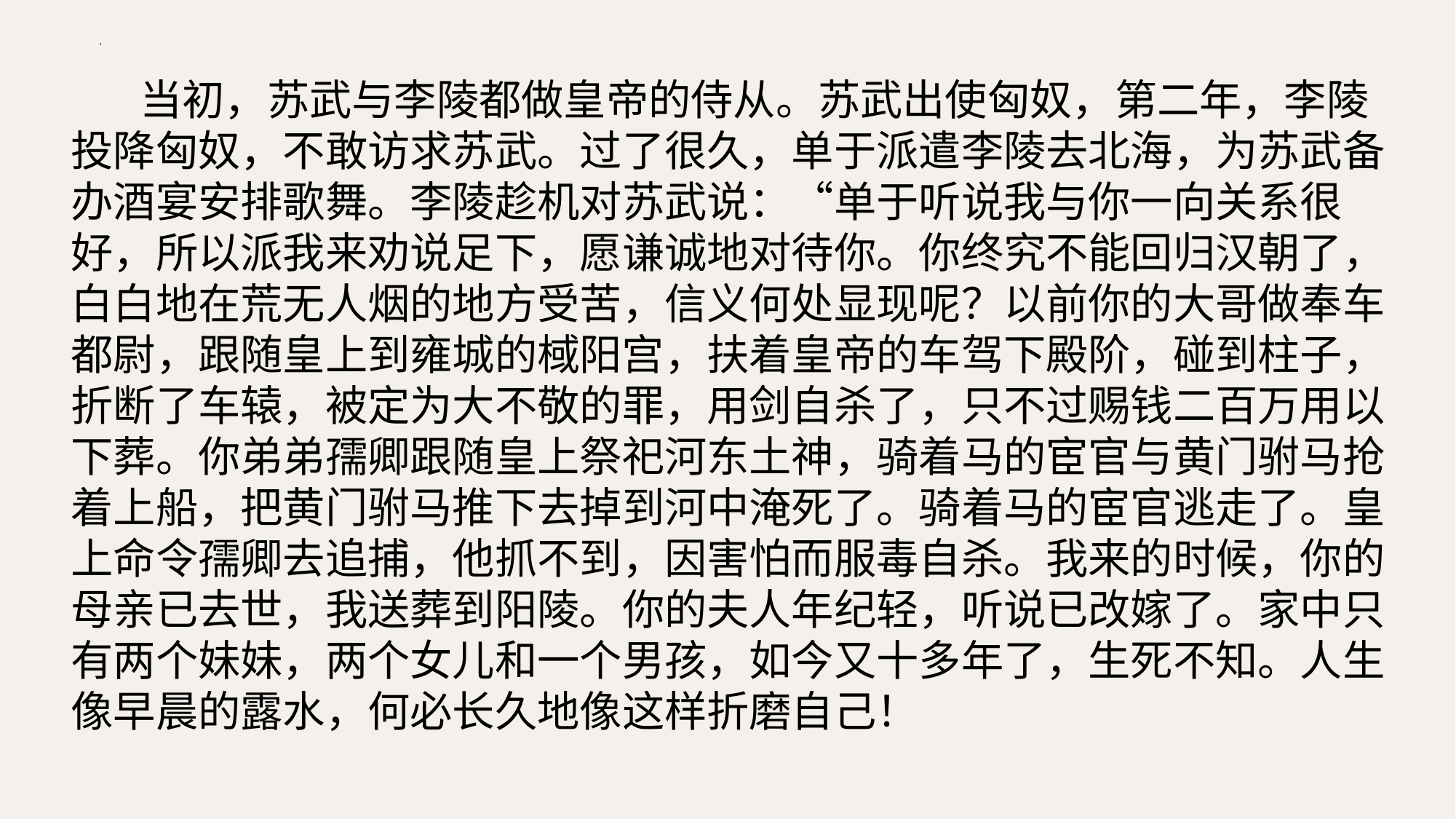

当初，苏武与李陵都做皇帝的侍从。苏武出使匈奴，第二年，李陵投降匈奴，不敢访求苏武。过了很久，单于派遣李陵去北海，为苏武备办酒宴安排歌舞。李陵趁机对苏武说：“单于听说我与你一向关系很好，所以派我来劝说足下，愿谦诚地对待你。你终究不能回归汉朝了，白白地在荒无人烟的地方受苦，信义何处显现呢？以前你的大哥做奉车都尉，跟随皇上到雍城的棫阳宫，扶着皇帝的车驾下殿阶，碰到柱子，折断了车辕，被定为大不敬的罪，用剑自杀了，只不过赐钱二百万用以下葬。你弟弟孺卿跟随皇上祭祀河东土神，骑着马的宦官与黄门驸马抢着上船，把黄门驸马推下去掉到河中淹死了。骑着马的宦官逃走了。皇上命令孺卿去追捕，他抓不到，因害怕而服毒自杀。我来的时候，你的母亲已去世，我送葬到阳陵。你的夫人年纪轻，听说已改嫁了。家中只有两个妹妹，两个女儿和一个男孩，如今又十多年了，生死不知。人生像早晨的露水，何必长久地像这样折磨自己！